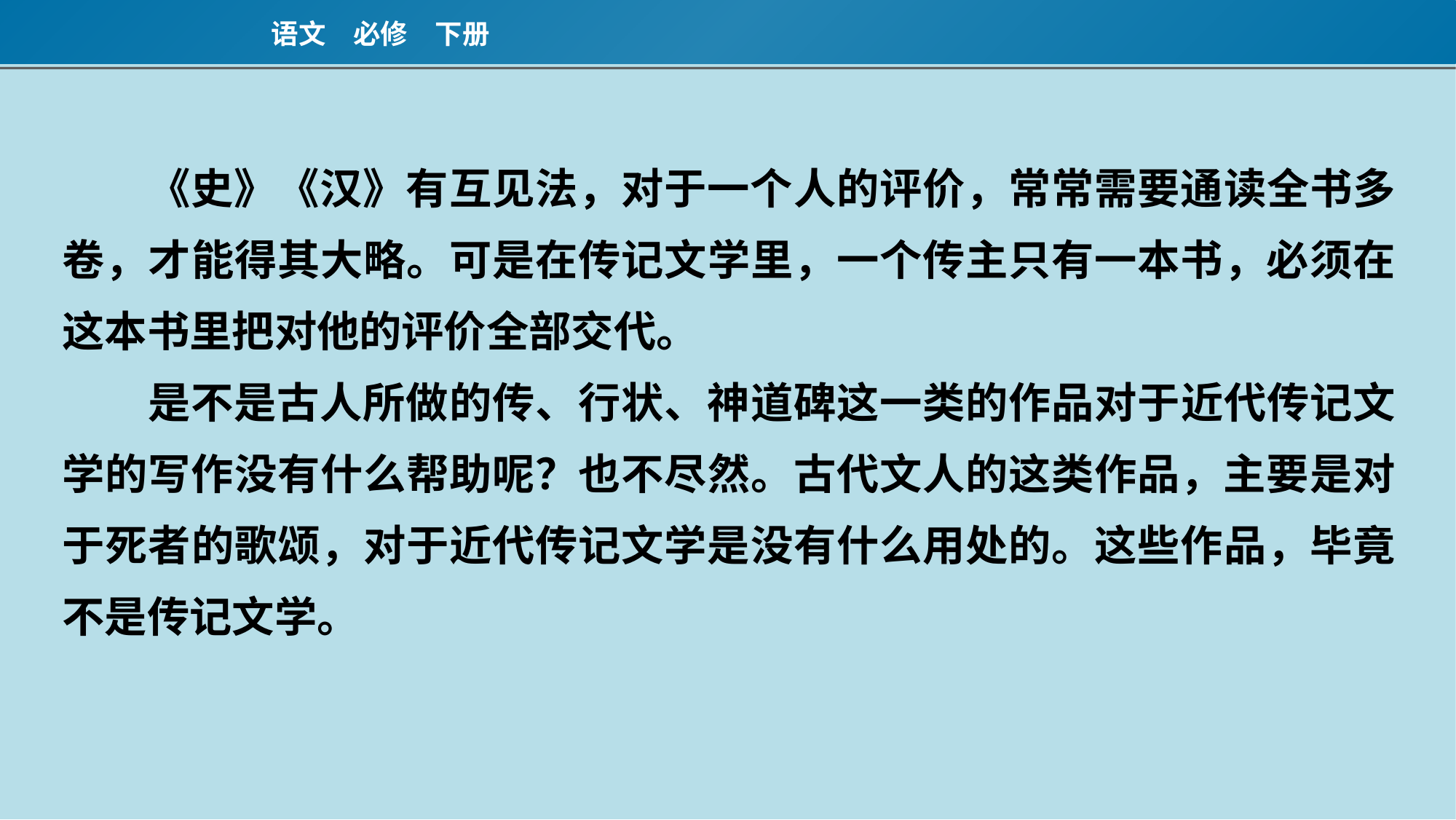

《史》《汉》有互见法，对于一个人的评价，常常需要通读全书多卷，才能得其大略。可是在传记文学里，一个传主只有一本书，必须在这本书里把对他的评价全部交代。
是不是古人所做的传、行状、神道碑这一类的作品对于近代传记文学的写作没有什么帮助呢？也不尽然。古代文人的这类作品，主要是对于死者的歌颂，对于近代传记文学是没有什么用处的。这些作品，毕竟不是传记文学。